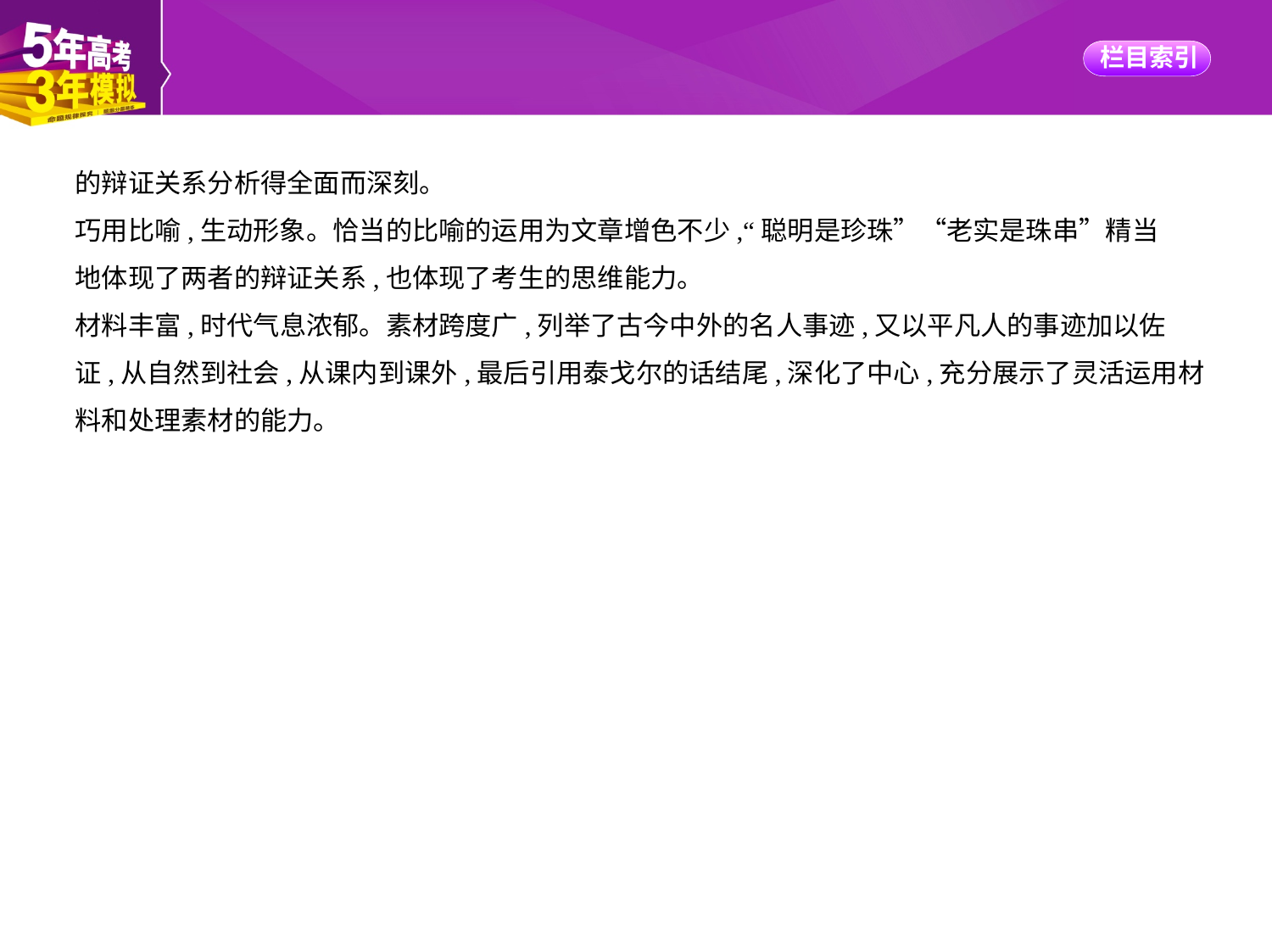

的辩证关系分析得全面而深刻。
巧用比喻,生动形象。恰当的比喻的运用为文章增色不少,“聪明是珍珠”“老实是珠串”精当
地体现了两者的辩证关系,也体现了考生的思维能力。
材料丰富,时代气息浓郁。素材跨度广,列举了古今中外的名人事迹,又以平凡人的事迹加以佐
证,从自然到社会,从课内到课外,最后引用泰戈尔的话结尾,深化了中心,充分展示了灵活运用材
料和处理素材的能力。